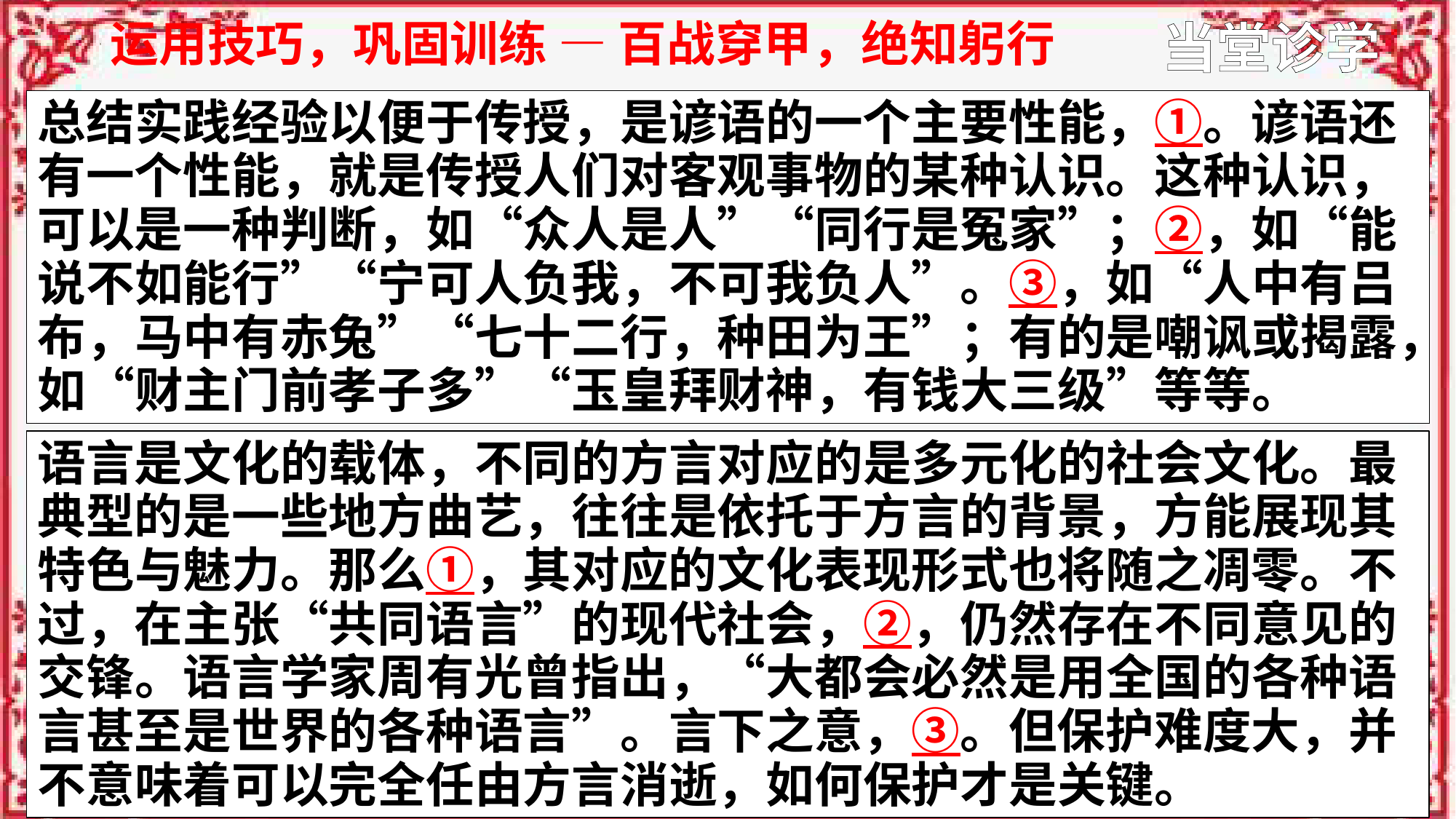

当堂诊学
运用技巧，巩固训练 — 百战穿甲，绝知躬行
总结实践经验以便于传授，是谚语的一个主要性能，①。谚语还有一个性能，就是传授人们对客观事物的某种认识。这种认识，可以是一种判断，如“众人是人”“同行是冤家”；②，如“能说不如能行”“宁可人负我，不可我负人”。③，如“人中有吕布，马中有赤兔”“七十二行，种田为王”；有的是嘲讽或揭露，如“财主门前孝子多”“玉皇拜财神，有钱大三级”等等。
语言是文化的载体，不同的方言对应的是多元化的社会文化。最典型的是一些地方曲艺，往往是依托于方言的背景，方能展现其特色与魅力。那么①，其对应的文化表现形式也将随之凋零。不过，在主张“共同语言”的现代社会，②，仍然存在不同意见的交锋。语言学家周有光曾指出，“大都会必然是用全国的各种语言甚至是世界的各种语言”。言下之意，③。但保护难度大，并不意味着可以完全任由方言消逝，如何保护才是关键。